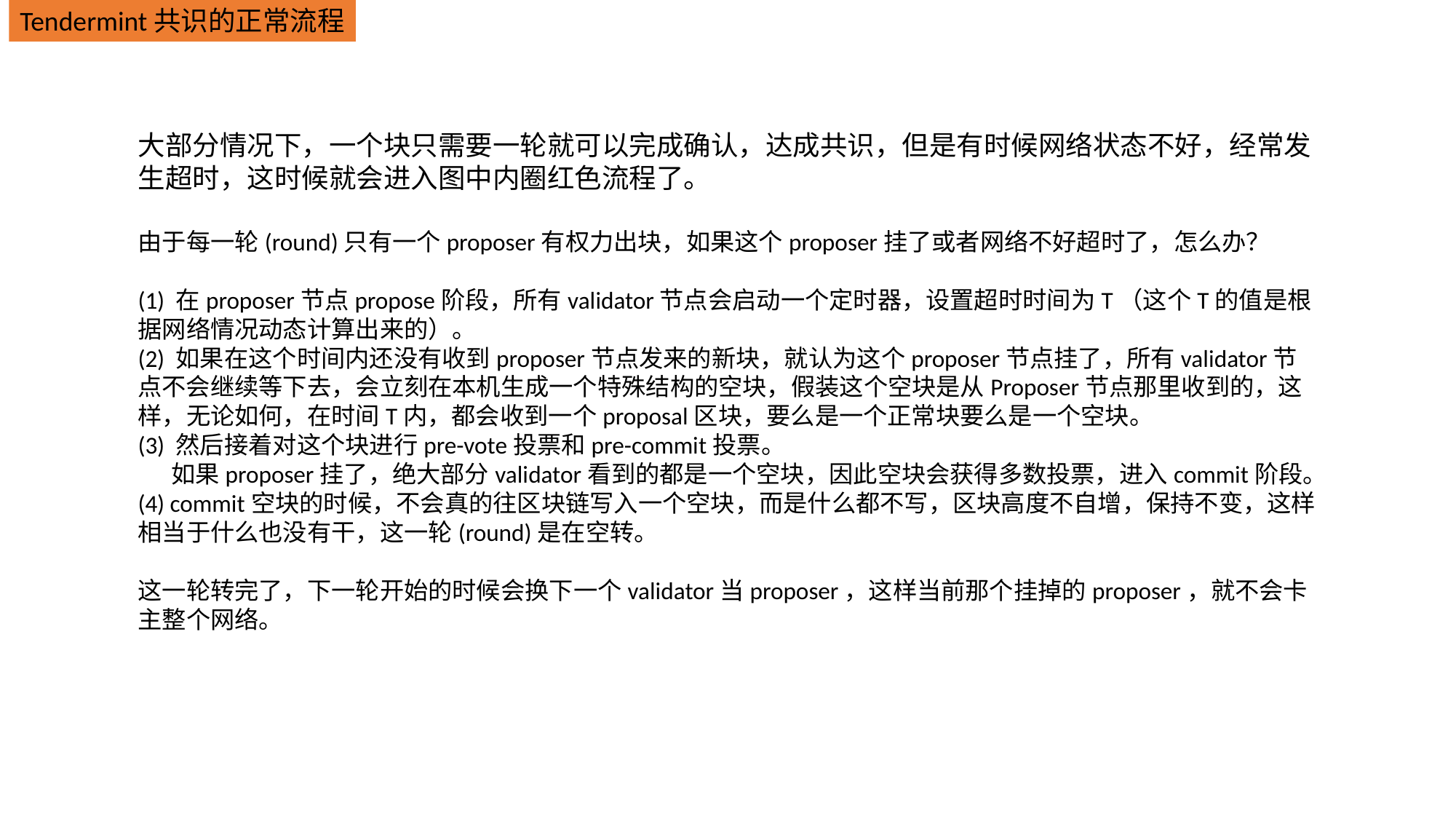

Tendermint共识的正常流程
大部分情况下，一个块只需要一轮就可以完成确认，达成共识，但是有时候网络状态不好，经常发生超时，这时候就会进入图中内圈红色流程了。

由于每一轮(round)只有一个proposer有权力出块，如果这个proposer挂了或者网络不好超时了，怎么办？

(1) 在proposer节点propose阶段，所有validator节点会启动一个定时器，设置超时时间为T（这个T的值是根据网络情况动态计算出来的）。
(2) 如果在这个时间内还没有收到proposer节点发来的新块，就认为这个proposer节点挂了，所有validator节点不会继续等下去，会立刻在本机生成一个特殊结构的空块，假装这个空块是从Proposer节点那里收到的，这样，无论如何，在时间T内，都会收到一个proposal区块，要么是一个正常块要么是一个空块。
(3) 然后接着对这个块进行pre-vote投票和pre-commit投票。
     如果proposer挂了，绝大部分validator看到的都是一个空块，因此空块会获得多数投票，进入commit阶段。
(4) commit空块的时候，不会真的往区块链写入一个空块，而是什么都不写，区块高度不自增，保持不变，这样相当于什么也没有干，这一轮(round)是在空转。

这一轮转完了，下一轮开始的时候会换下一个validator当proposer，这样当前那个挂掉的proposer，就不会卡主整个网络。